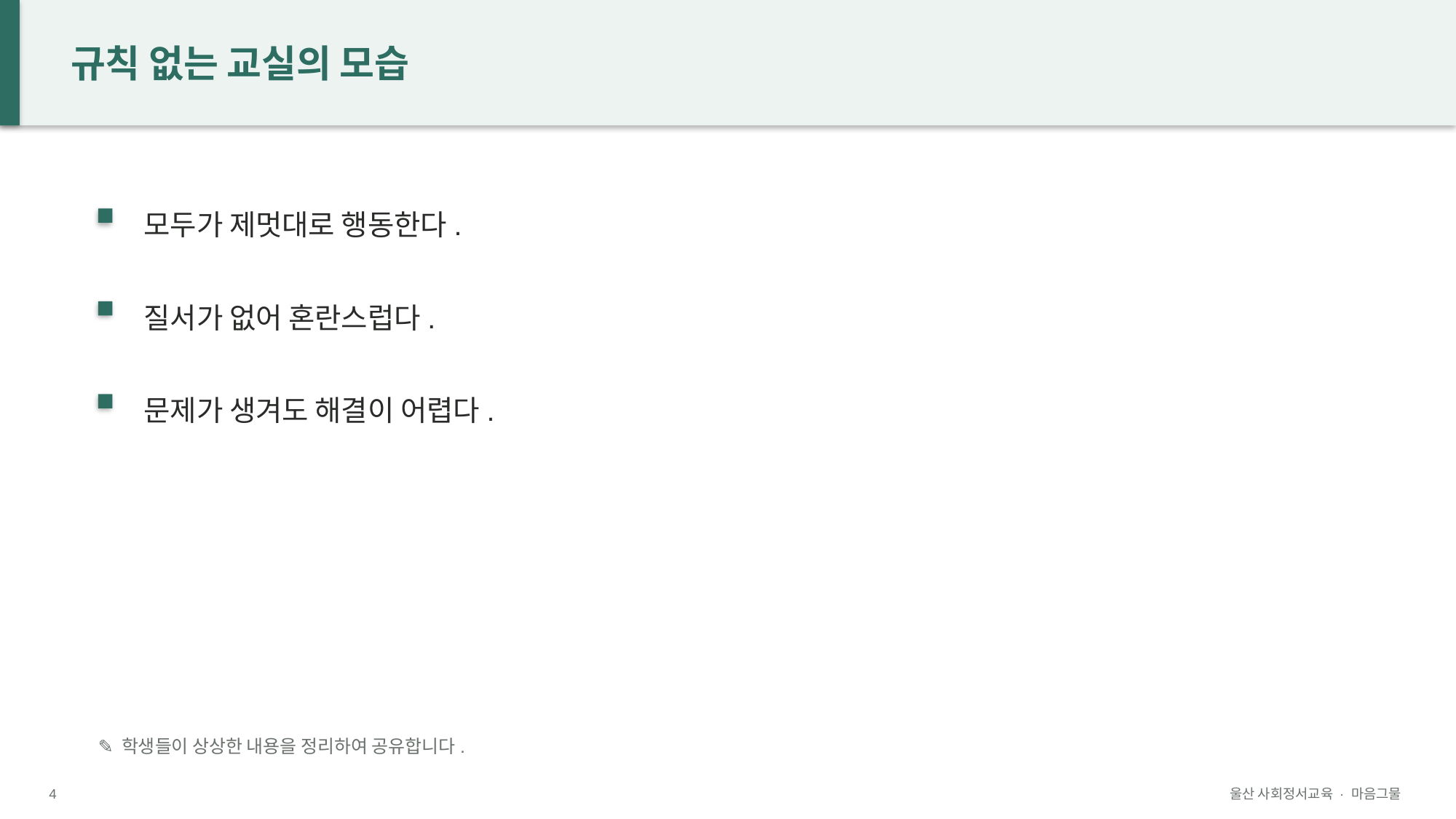

규칙 없는 교실의 모습
모두가 제멋대로 행동한다.

질서가 없어 혼란스럽다.

문제가 생겨도 해결이 어렵다.

✎ 학생들이 상상한 내용을 정리하여 공유합니다.
4
울산 사회정서교육 · 마음그물